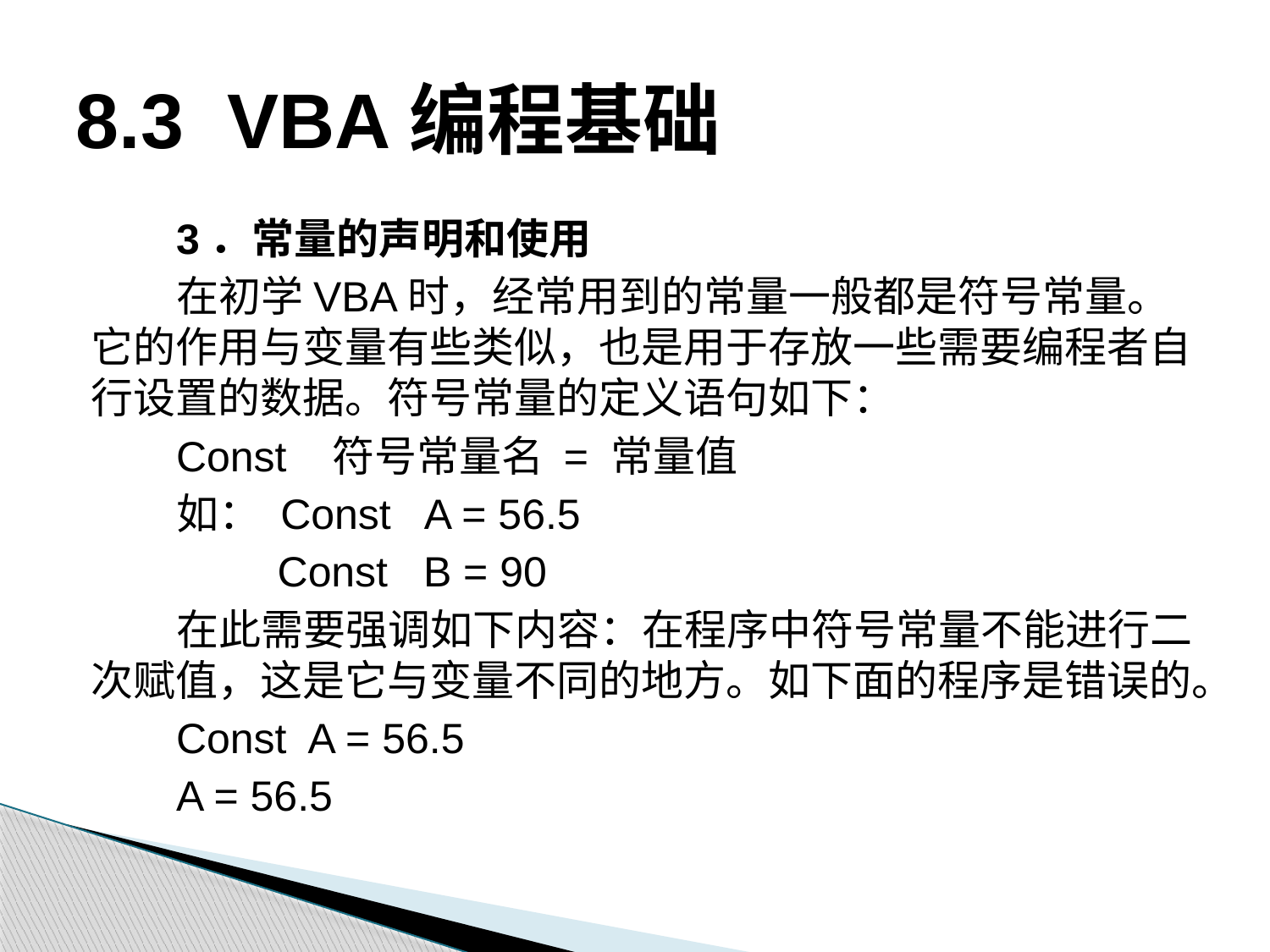

# 8.3  VBA编程基础
3．常量的声明和使用
在初学VBA时，经常用到的常量一般都是符号常量。它的作用与变量有些类似，也是用于存放一些需要编程者自行设置的数据。符号常量的定义语句如下：
Const   符号常量名 = 常量值
如： Const   A = 56.5
	     Const   B = 90
在此需要强调如下内容：在程序中符号常量不能进行二次赋值，这是它与变量不同的地方。如下面的程序是错误的。
Const  A = 56.5
A = 56.5